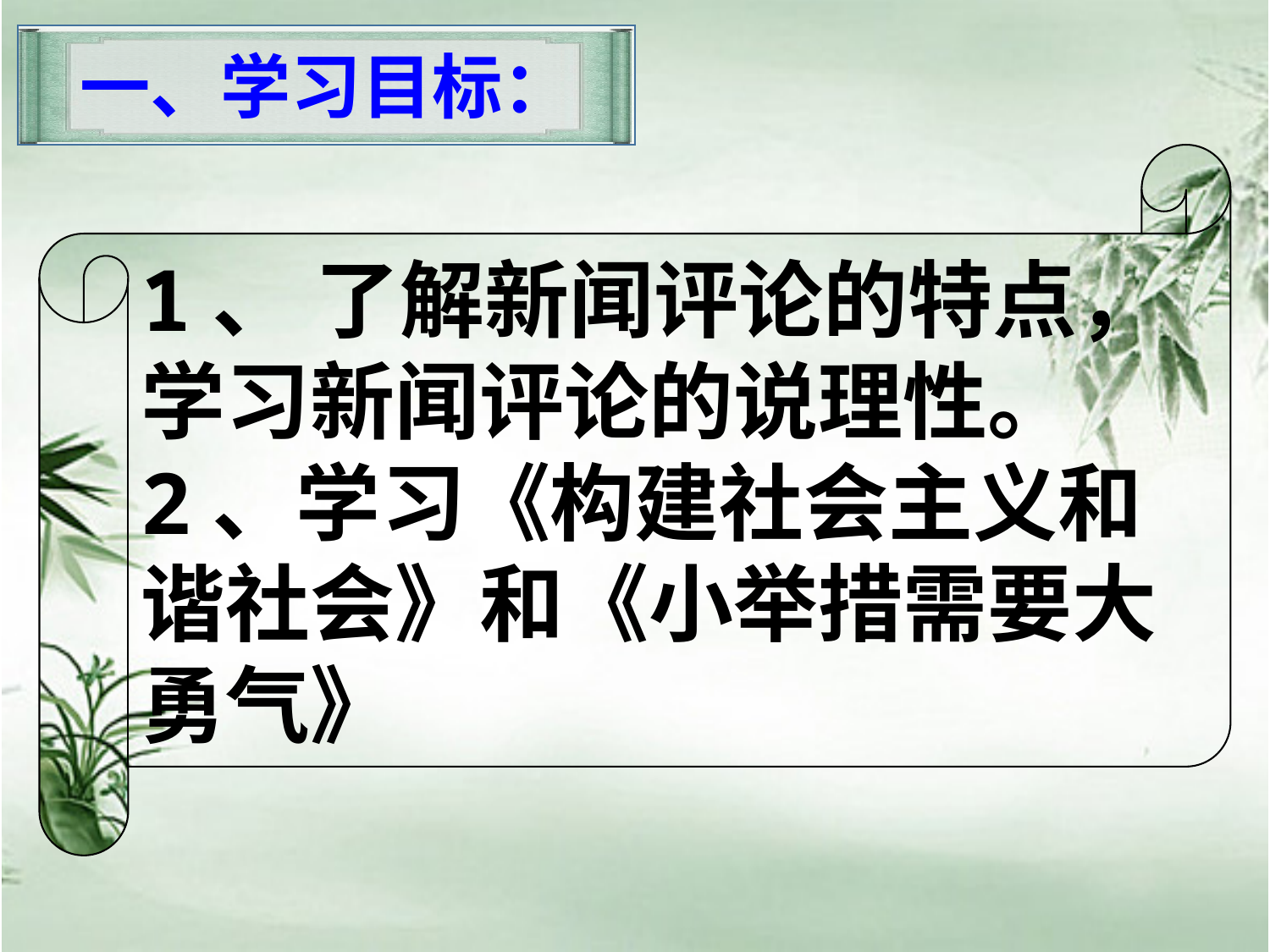

一、学习目标：
1、 了解新闻评论的特点，学习新闻评论的说理性。
2、学习《构建社会主义和谐社会》和《小举措需要大勇气》